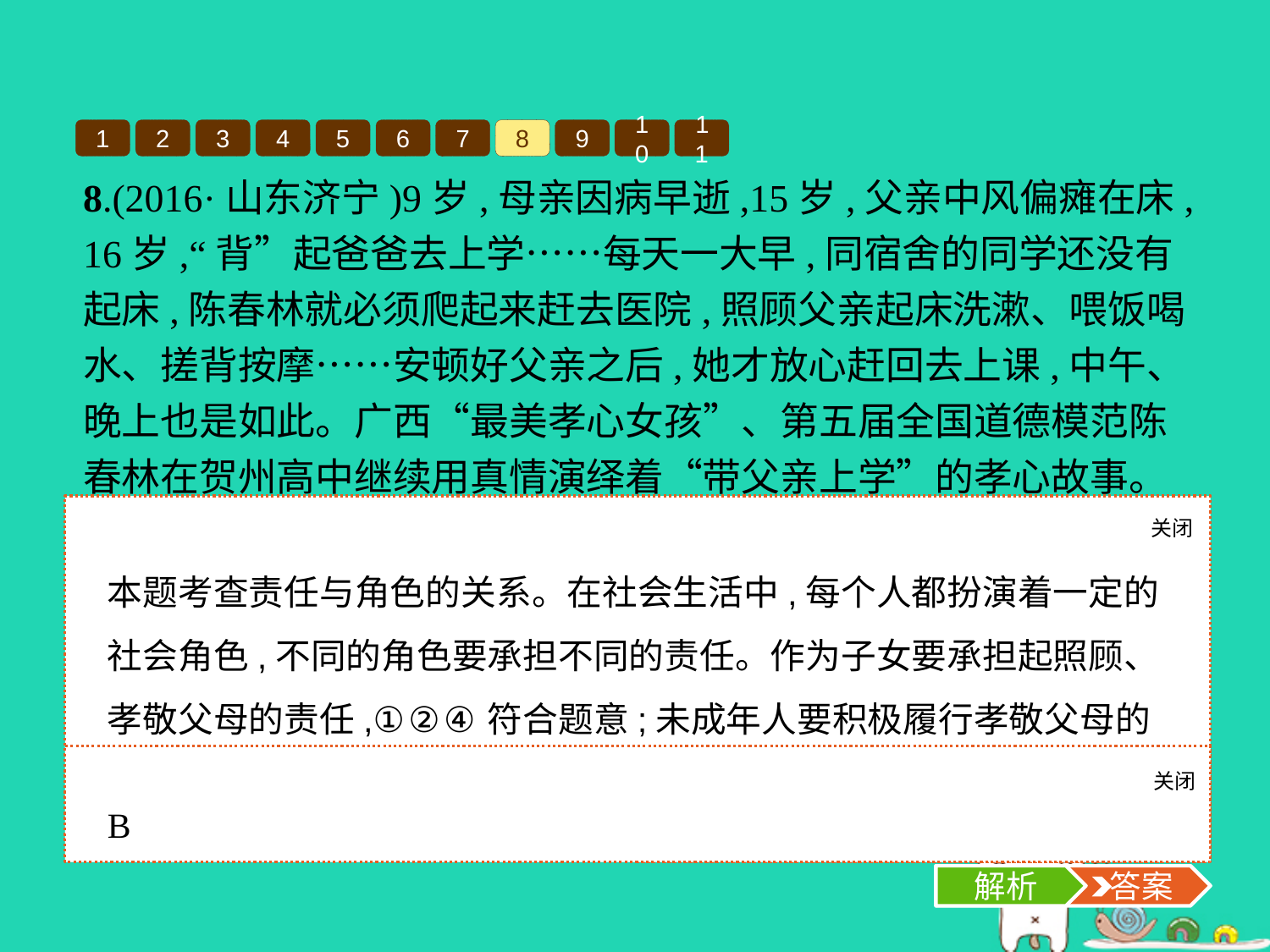

1
2
3
4
5
6
7
8
9
10
11
8.(2016·山东济宁)9岁,母亲因病早逝,15岁,父亲中风偏瘫在床,16岁,“背”起爸爸去上学……每天一大早,同宿舍的同学还没有起床,陈春林就必须爬起来赶去医院,照顾父亲起床洗漱、喂饭喝水、搓背按摩……安顿好父亲之后,她才放心赶回去上课,中午、晚上也是如此。广西“最美孝心女孩”、第五届全国道德模范陈春林在贺州高中继续用真情演绎着“带父亲上学”的孝心故事。陈春林的经历告诉我们(　　)
①要担负起自己应承担的责任　②不同的角色有不同的责任　③未成年子女都要履行赡养父母的义务　④要以爱和孝敬来报答父母的养育之恩
A.①②③	B.①②④	C.①③④	D.②③④

关闭
解析

本题考查责任与角色的关系。在社会生活中,每个人都扮演着一定的社会角色,不同的角色要承担不同的责任。作为子女要承担起照顾、孝敬父母的责任,①②④符合题意;未成年人要积极履行孝敬父母的义务,主要是对父母进行精神上的慰藉,③说法错误,应排除。故选B项。

关闭
解析
  答案

B
解析
  答案